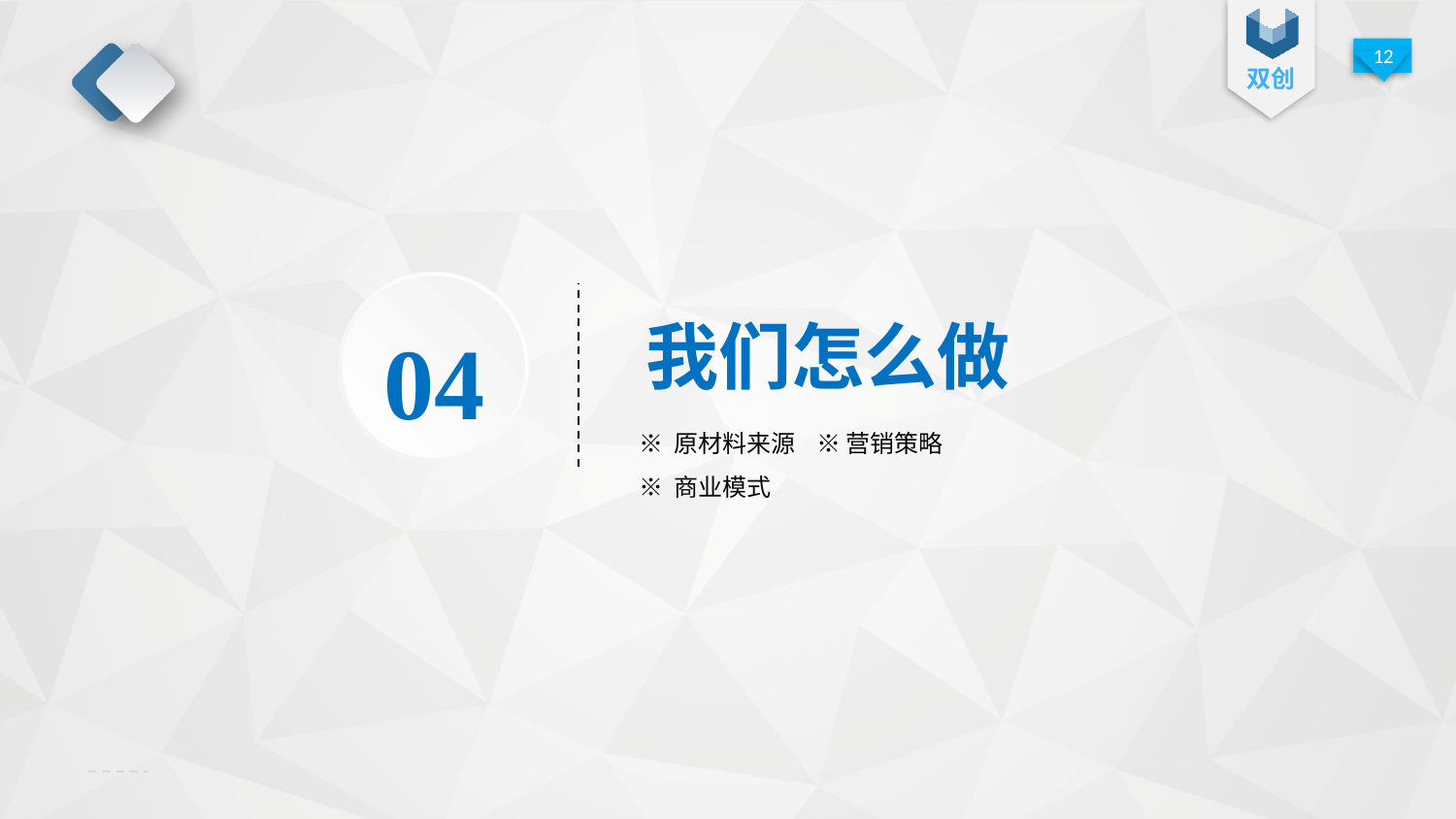

我们怎么做

04
※ 原材料来源    ※ 营销策略
※ 商业模式